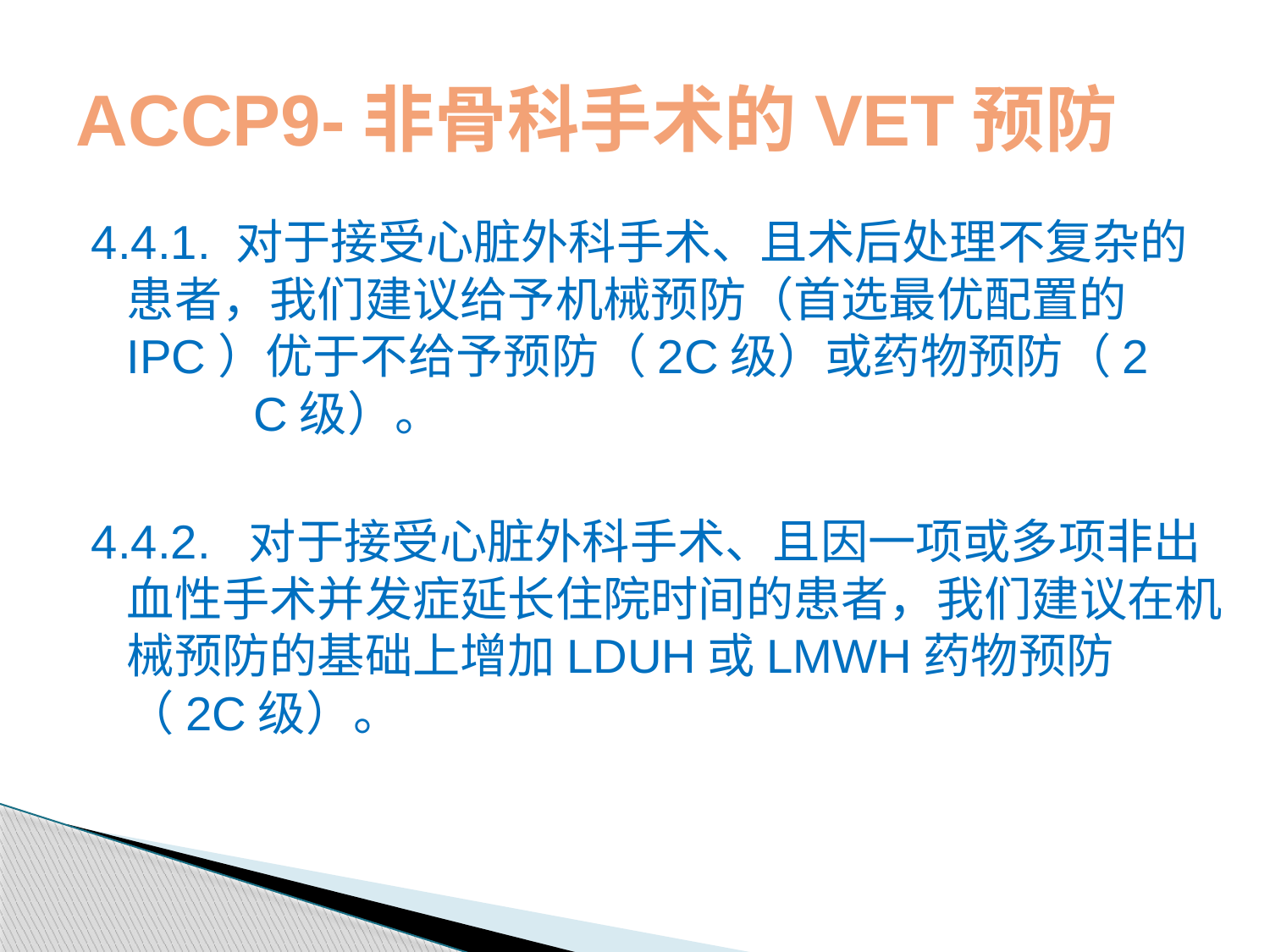

# ACCP9-非骨科手术的VET预防
4.4.1. 对于接受心脏外科手术、且术后处理不复杂的患者，我们建议给予机械预防（首选最优配置的IPC）优于不给予预防（2C级）或药物预防（2	C级）。

4.4.2.  对于接受心脏外科手术、且因一项或多项非出血性手术并发症延长住院时间的患者，我们建议在机械预防的基础上增加LDUH或LMWH药物预防（2C级）。